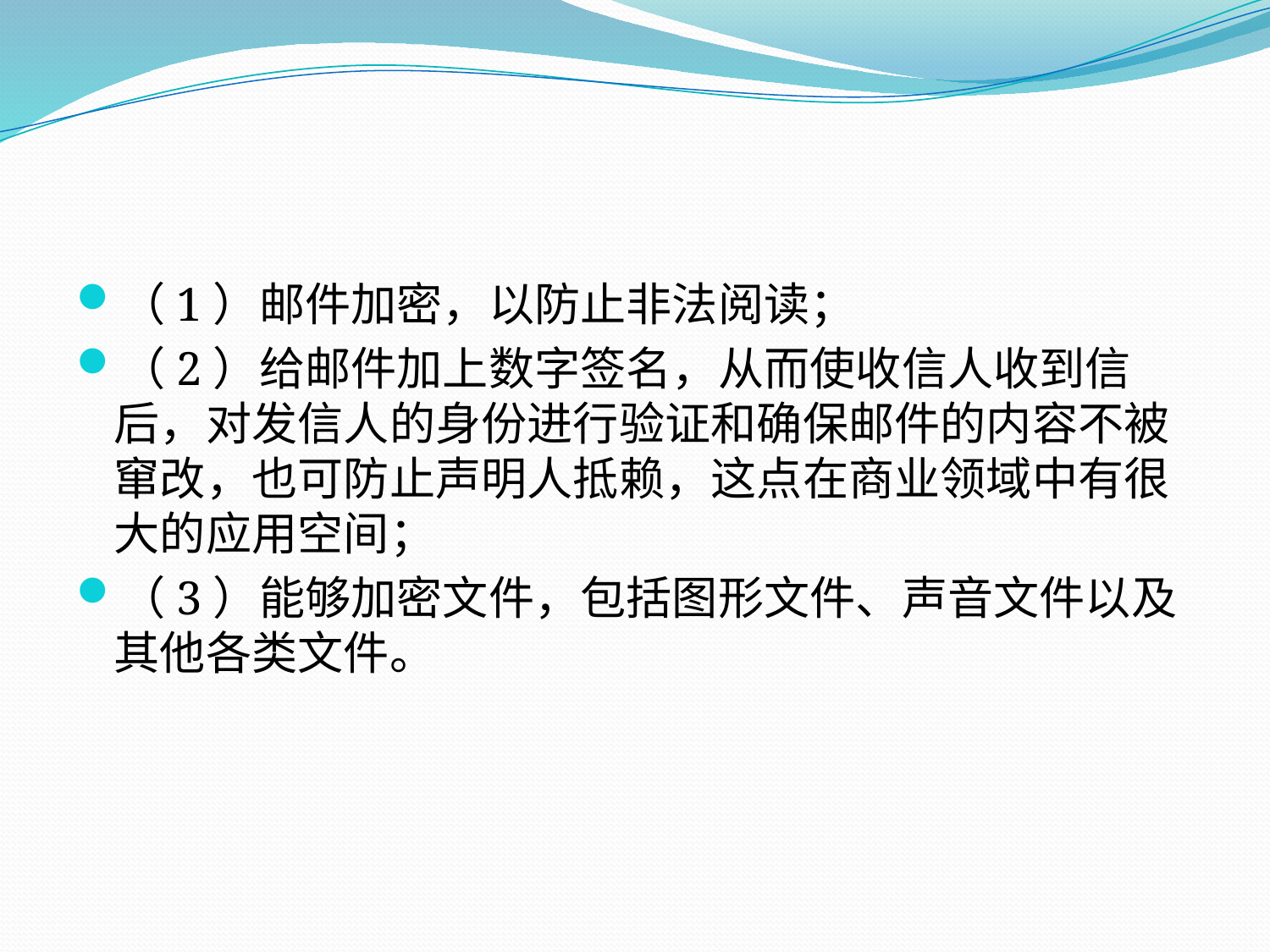

#
（1）邮件加密，以防止非法阅读；
（2）给邮件加上数字签名，从而使收信人收到信后，对发信人的身份进行验证和确保邮件的内容不被窜改，也可防止声明人抵赖，这点在商业领域中有很大的应用空间；
（3）能够加密文件，包括图形文件、声音文件以及其他各类文件。